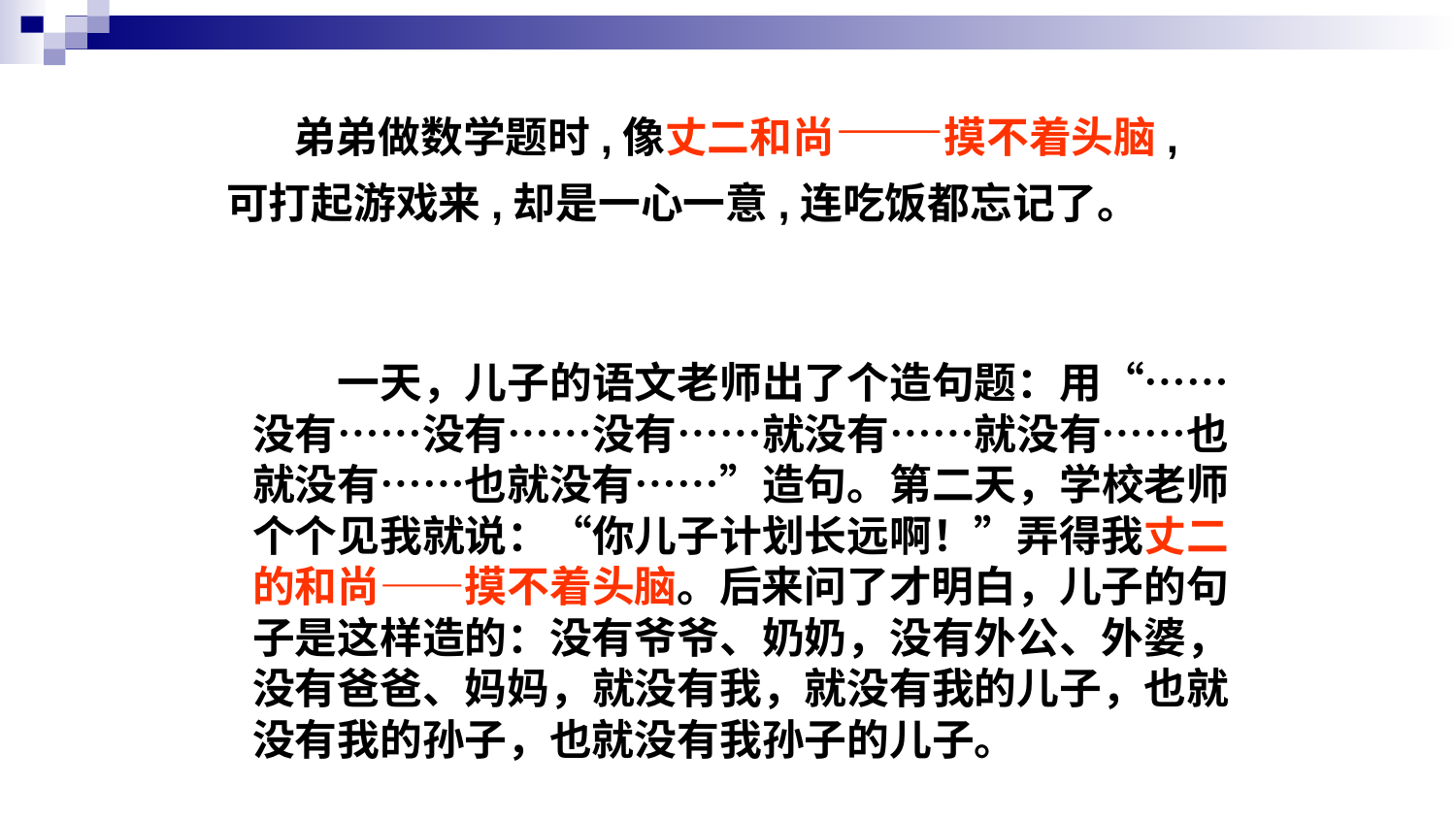

弟弟做数学题时,像丈二和尚——摸不着头脑,可打起游戏来,却是一心一意,连吃饭都忘记了。
　　一天，儿子的语文老师出了个造句题：用“……没有……没有……没有……就没有……就没有……也就没有……也就没有……”造句。第二天，学校老师个个见我就说：“你儿子计划长远啊！”弄得我丈二的和尚——摸不着头脑。后来问了才明白，儿子的句子是这样造的：没有爷爷、奶奶，没有外公、外婆，没有爸爸、妈妈，就没有我，就没有我的儿子，也就没有我的孙子，也就没有我孙子的儿子。